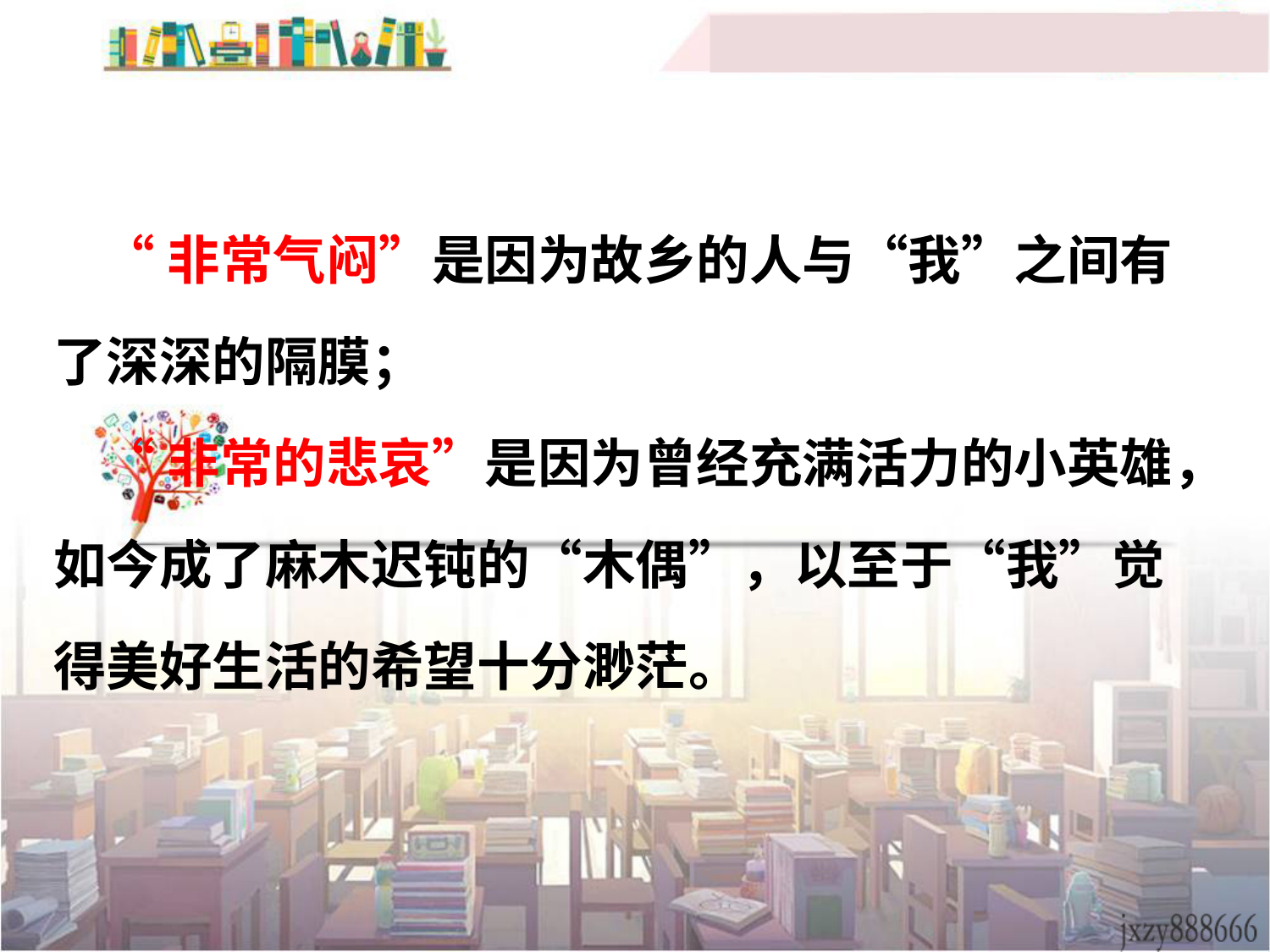

“非常气闷”是因为故乡的人与“我”之间有了深深的隔膜；
    “非常的悲哀”是因为曾经充满活力的小英雄，如今成了麻木迟钝的“木偶”，以至于“我”觉得美好生活的希望十分渺茫。